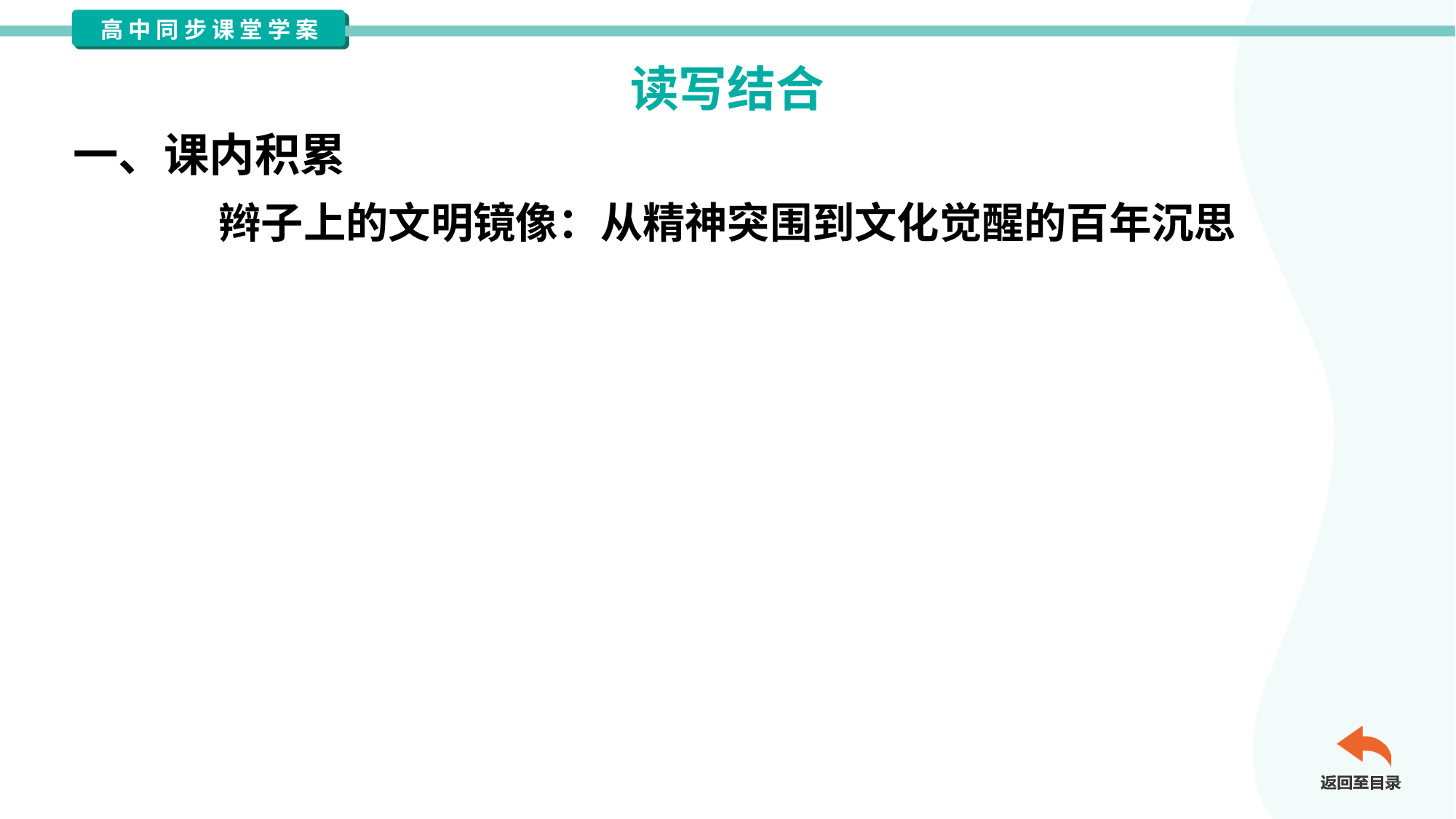

读写结合
一、课内积累
辫子上的文明镜像：从精神突围到文化觉醒的百年沉思
    阿 Q 的辫子是近代中国精神困境的缩影。被赵太爷掌掴后，他以
“儿子打老子”自我麻痹，折射出面对现代文明冲击时，部分国人既无
法正视缺陷、又缺乏文化自信的集体心理。这根辫子见证了一个民族
从自我麻痹到觉醒自强的蜕变：从依赖 “精神胜利法” 逃避现实，到
在文明碰撞中重建理性认知，最终走向真正的文化自信。这警示我们：
自信源于对自身的清醒认知与主动革新，而非病态的自我安慰。
运用角度
    反思与自信 理性认知推动进步 文学意象的现实意义#2.1